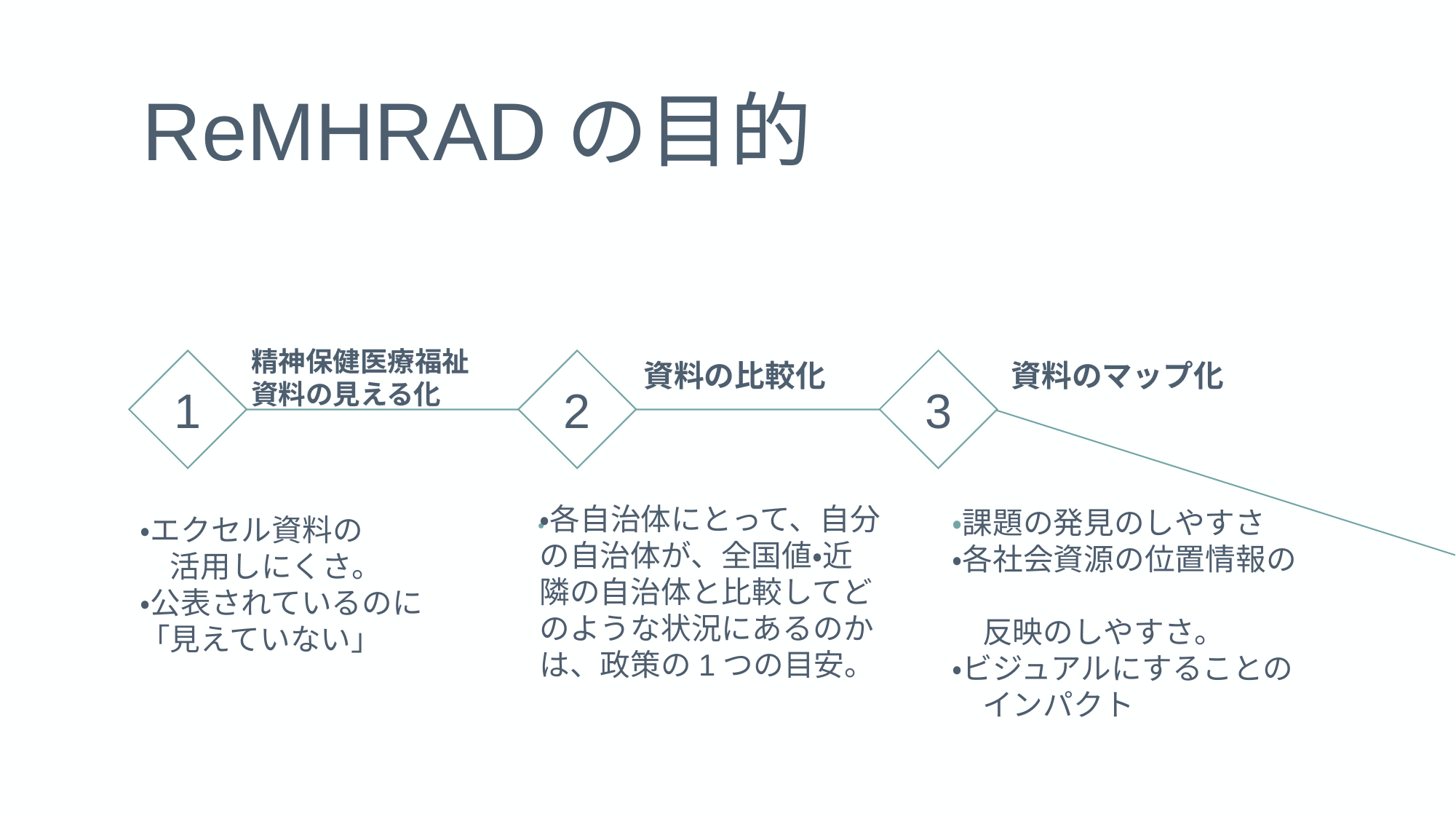

ReMHRADの目的
精神保健医療福祉資料の見える化
1
2
3
資料の比較化

資料のマップ化

・各自治体にとって、自分の自治体が、全国値・近隣の自治体と比較してどのような状況にあるのかは、政策の1つの目安。
・課題の発見のしやすさ
・各社会資源の位置情報の　　
　反映のしやすさ。
・ビジュアルにすることの
　インパクト
・エクセル資料の
　活用しにくさ。
・公表されているのに
「見えていない」
・